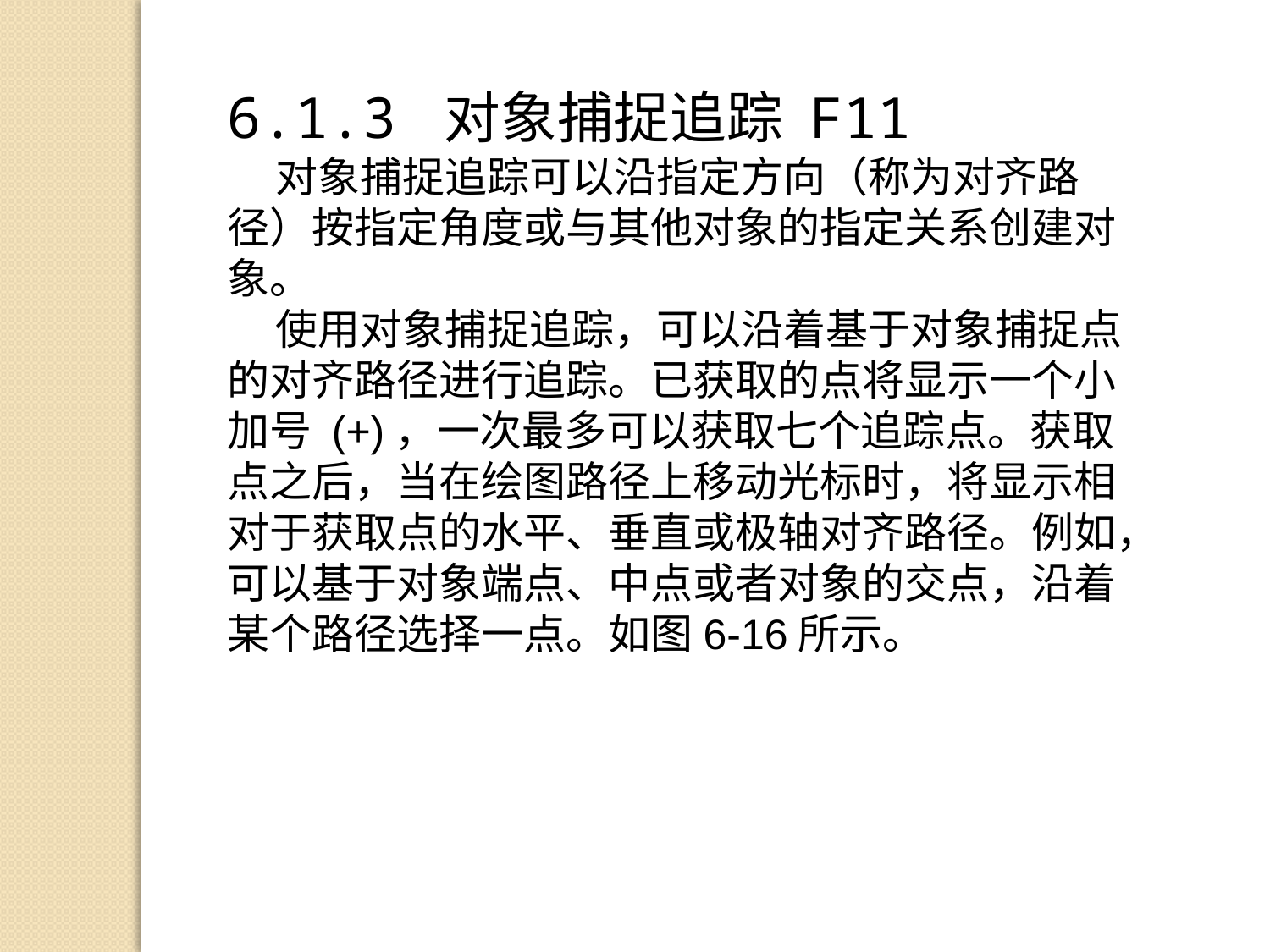

6.1.3 对象捕捉追踪 F11
    对象捕捉追踪可以沿指定方向（称为对齐路径）按指定角度或与其他对象的指定关系创建对象。
    使用对象捕捉追踪，可以沿着基于对象捕捉点的对齐路径进行追踪。已获取的点将显示一个小加号 (+)，一次最多可以获取七个追踪点。获取点之后，当在绘图路径上移动光标时，将显示相对于获取点的水平、垂直或极轴对齐路径。例如，可以基于对象端点、中点或者对象的交点，沿着某个路径选择一点。如图6-16所示。